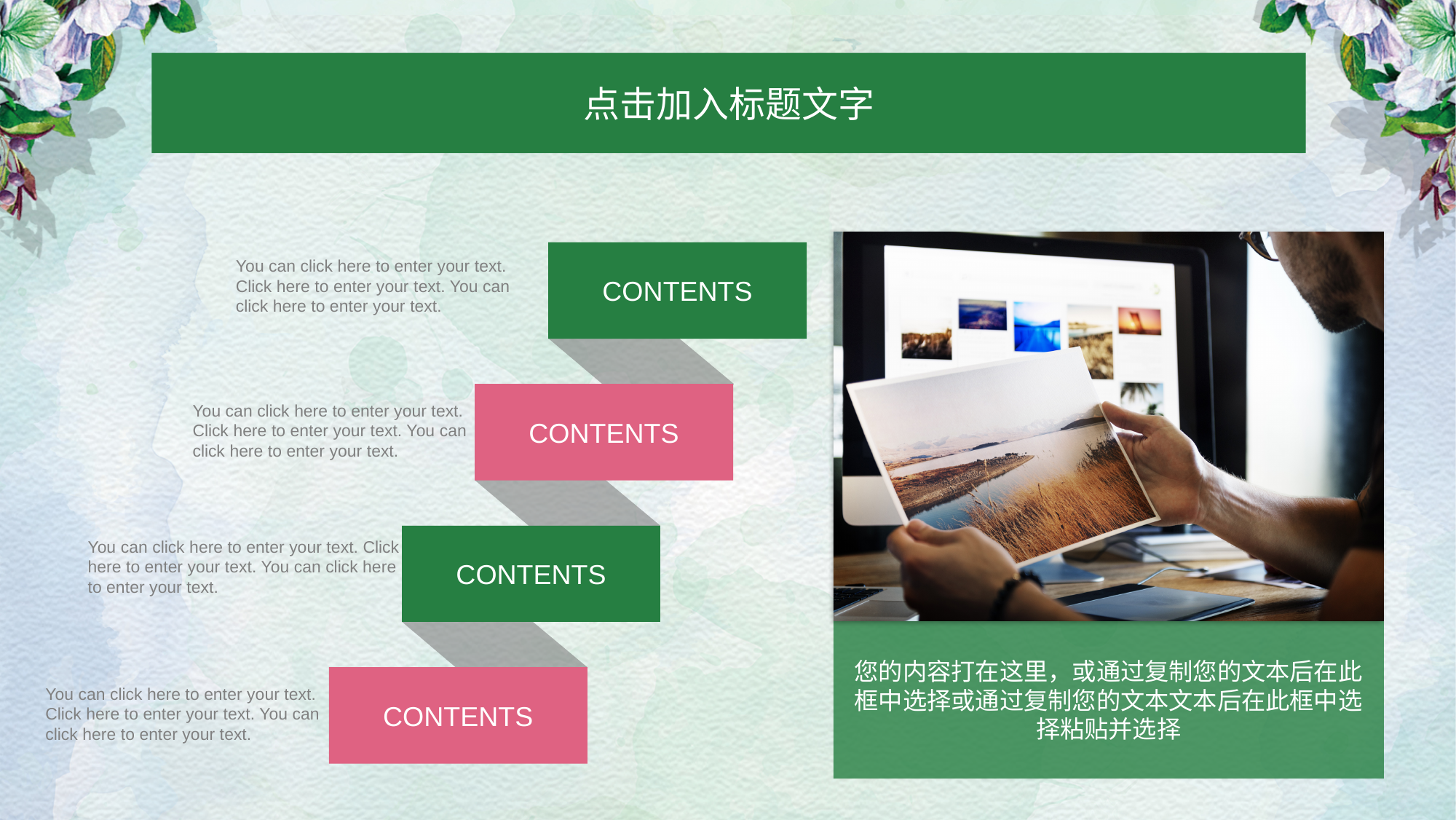

点击加入标题文字

CONTENTS
You can click here to enter your text. Click here to enter your text. You can click here to enter your text.

CONTENTS
You can click here to enter your text. Click here to enter your text. You can click here to enter your text.

CONTENTS
You can click here to enter your text. Click here to enter your text. You can click here to enter your text.

CONTENTS
You can click here to enter your text. Click here to enter your text. You can click here to enter your text.
您的内容打在这里，或通过复制您的文本后在此框中选择或通过复制您的文本文本后在此框中选择粘贴并选择